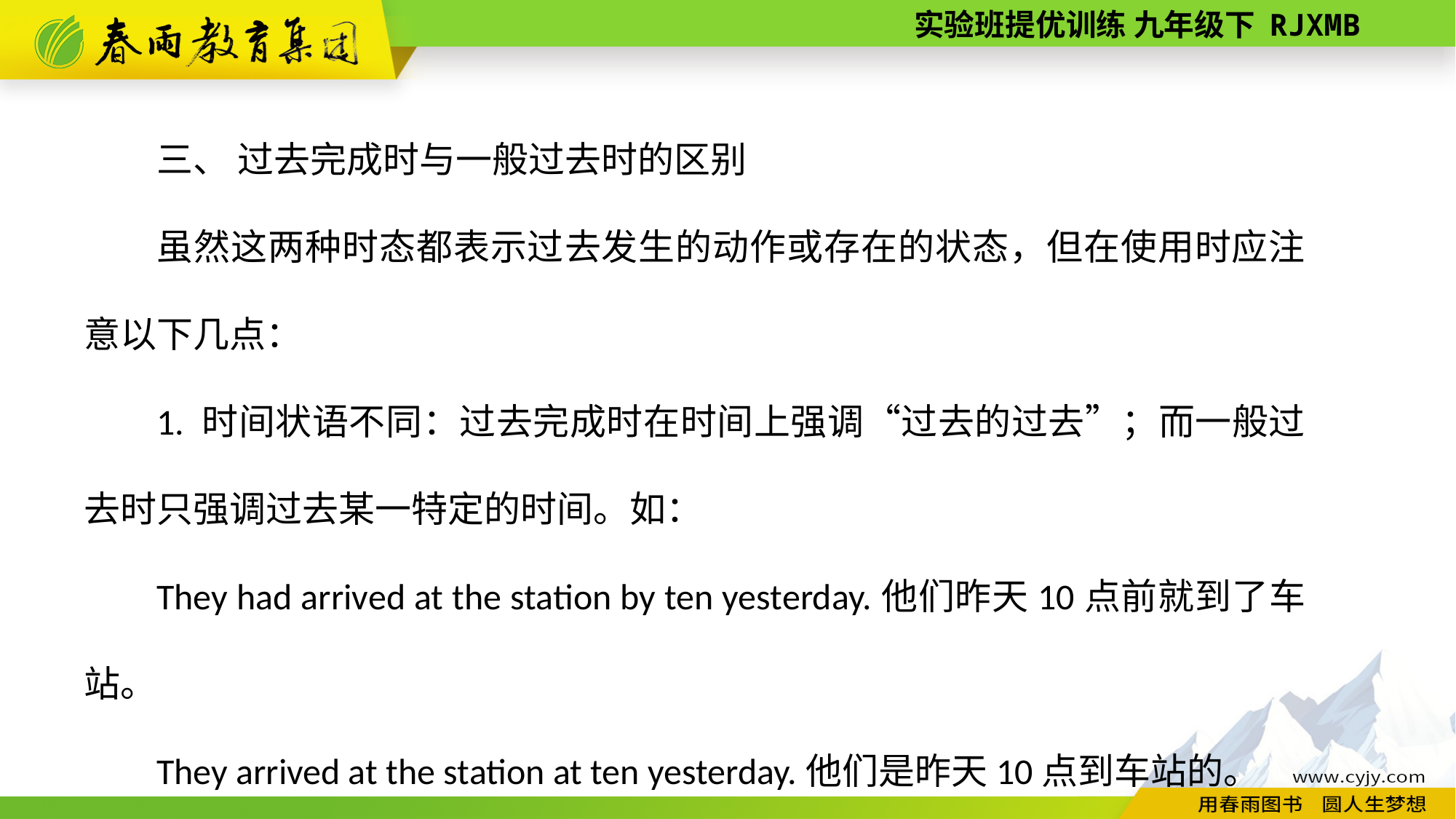

三、 过去完成时与一般过去时的区别
虽然这两种时态都表示过去发生的动作或存在的状态，但在使用时应注意以下几点：
1. 时间状语不同：过去完成时在时间上强调“过去的过去”；而一般过去时只强调过去某一特定的时间。如：
They had arrived at the station by ten yesterday.他们昨天10点前就到了车站。
They arrived at the station at ten yesterday.他们是昨天10点到车站的。